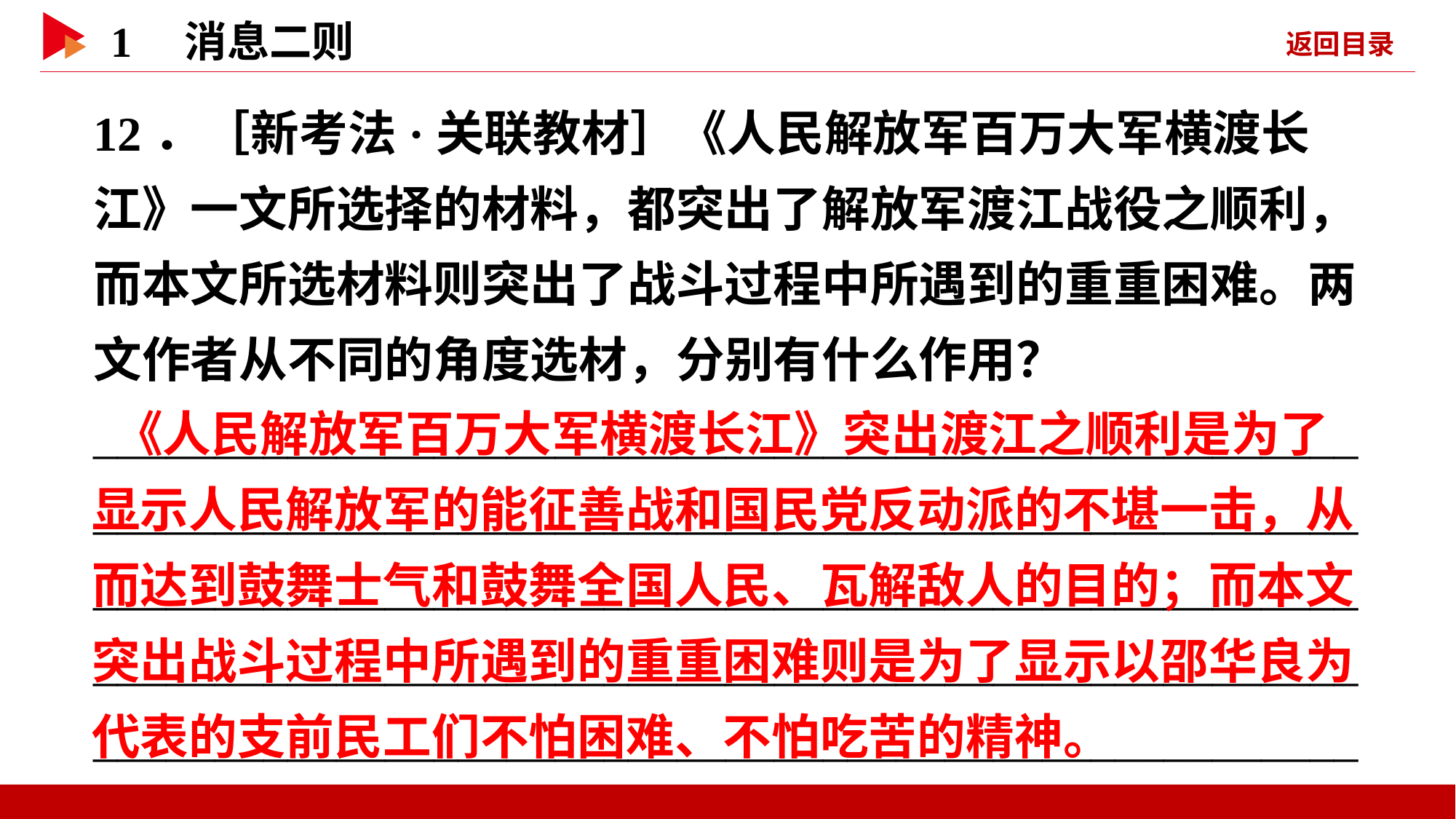

12．［新考法·关联教材］《人民解放军百万大军横渡长江》一文所选择的材料，都突出了解放军渡江战役之顺利，而本文所选材料则突出了战斗过程中所遇到的重重困难。两文作者从不同的角度选材，分别有什么作用？
____________________________________________________________________________________________________________________________________________________________________________________________________________________________________________________________________
 《人民解放军百万大军横渡长江》突出渡江之顺利是为了显示人民解放军的能征善战和国民党反动派的不堪一击，从而达到鼓舞士气和鼓舞全国人民、瓦解敌人的目的；而本文突出战斗过程中所遇到的重重困难则是为了显示以邵华良为代表的支前民工们不怕困难、不怕吃苦的精神。